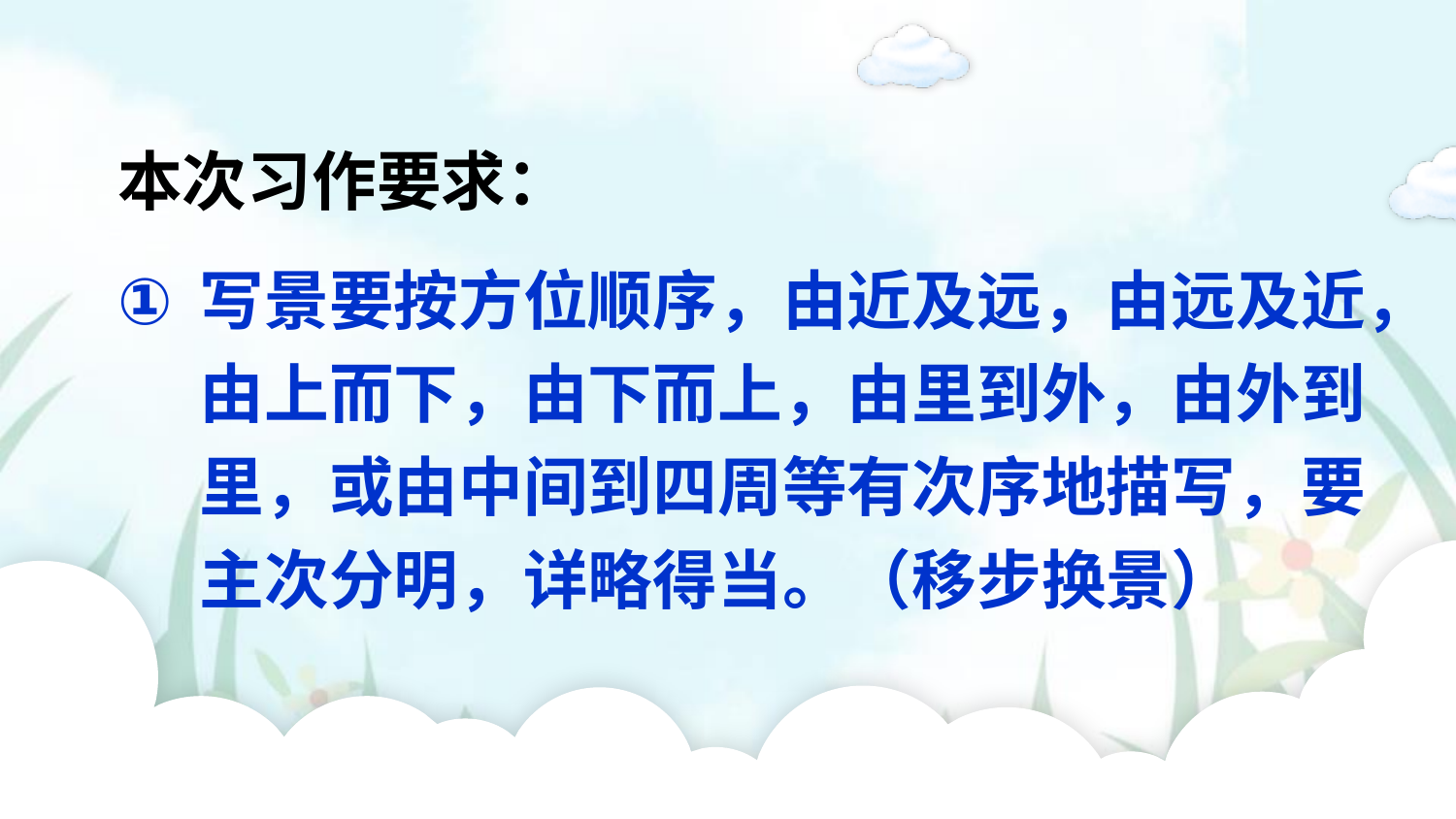

本次习作要求：
写景要按方位顺序，由近及远，由远及近，由上而下，由下而上，由里到外，由外到里，或由中间到四周等有次序地描写，要主次分明，详略得当。（移步换景）